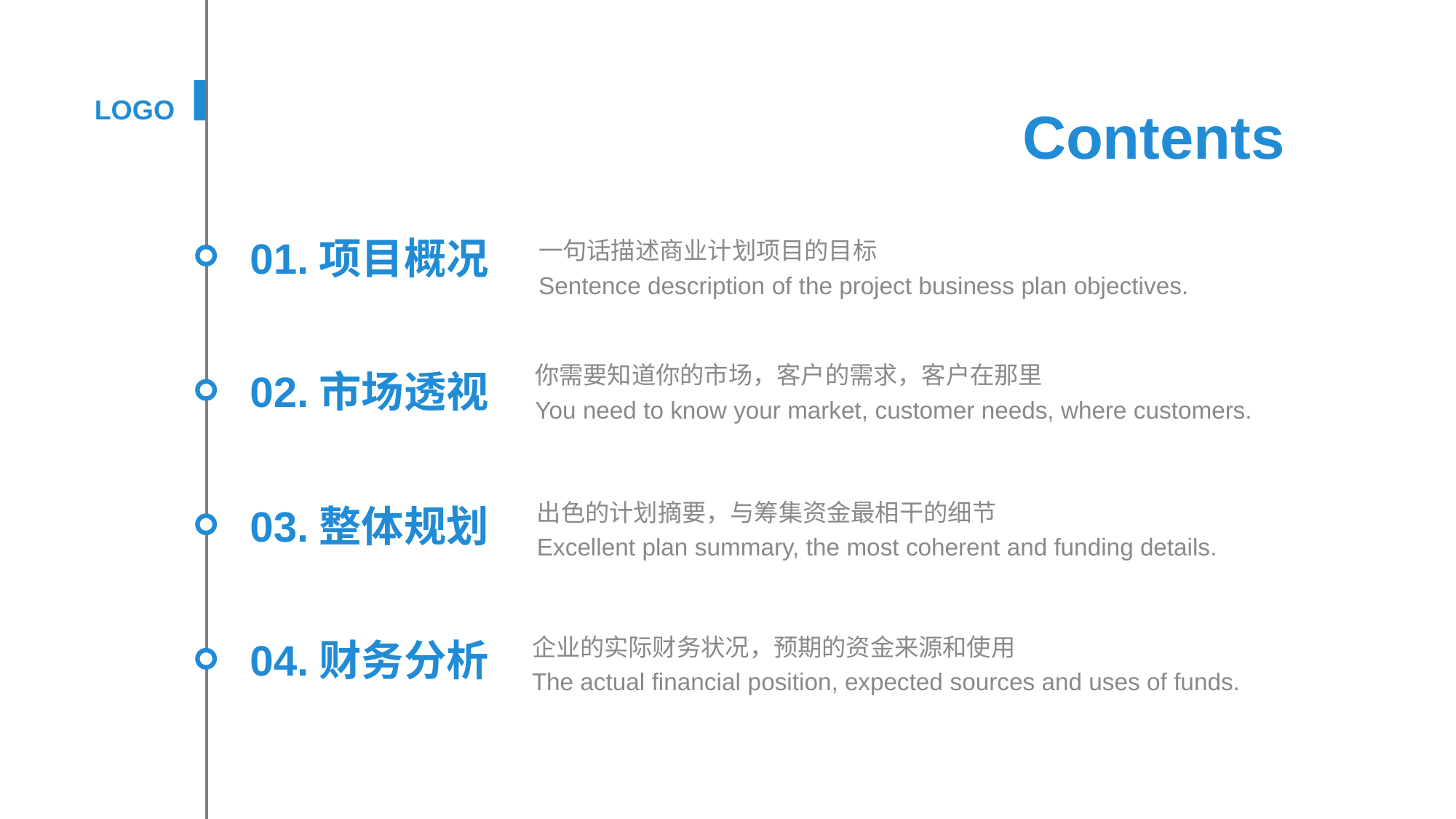

LOGO

Contents
一句话描述商业计划项目的目标
Sentence description of the project business plan objectives.

01.项目概况
你需要知道你的市场，客户的需求，客户在那里
You need to know your market, customer needs, where customers.
02.市场透视

出色的计划摘要，与筹集资金最相干的细节
Excellent plan summary, the most coherent and funding details.
03.整体规划

企业的实际财务状况，预期的资金来源和使用
The actual financial position, expected sources and uses of funds.
04.财务分析